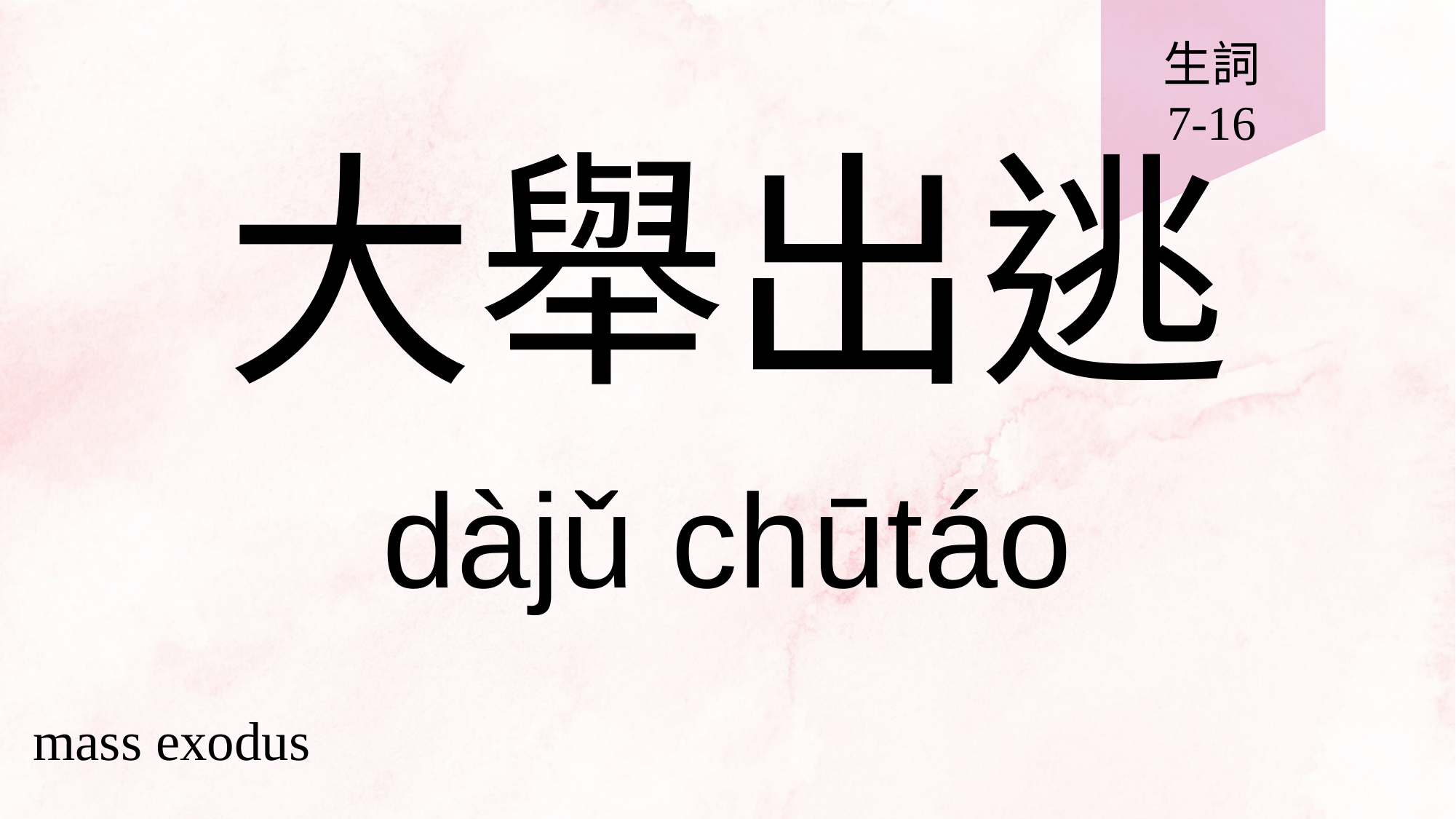

生詞
7-16
# 大舉出逃
dàjǔ chūtáo
mass exodus